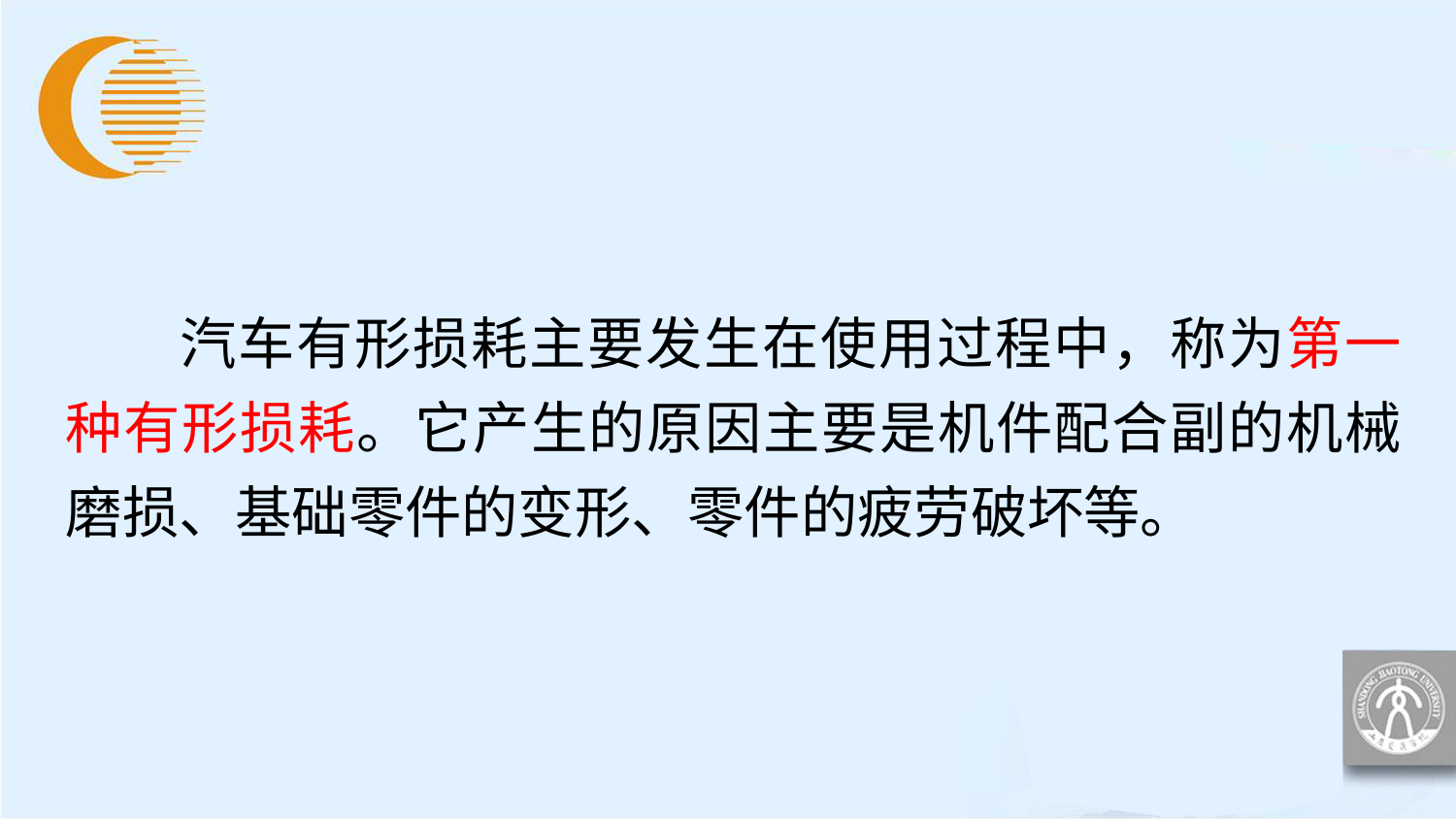

汽车有形损耗主要发生在使用过程中，称为第一种有形损耗。它产生的原因主要是机件配合副的机械磨损、基础零件的变形、零件的疲劳破坏等。